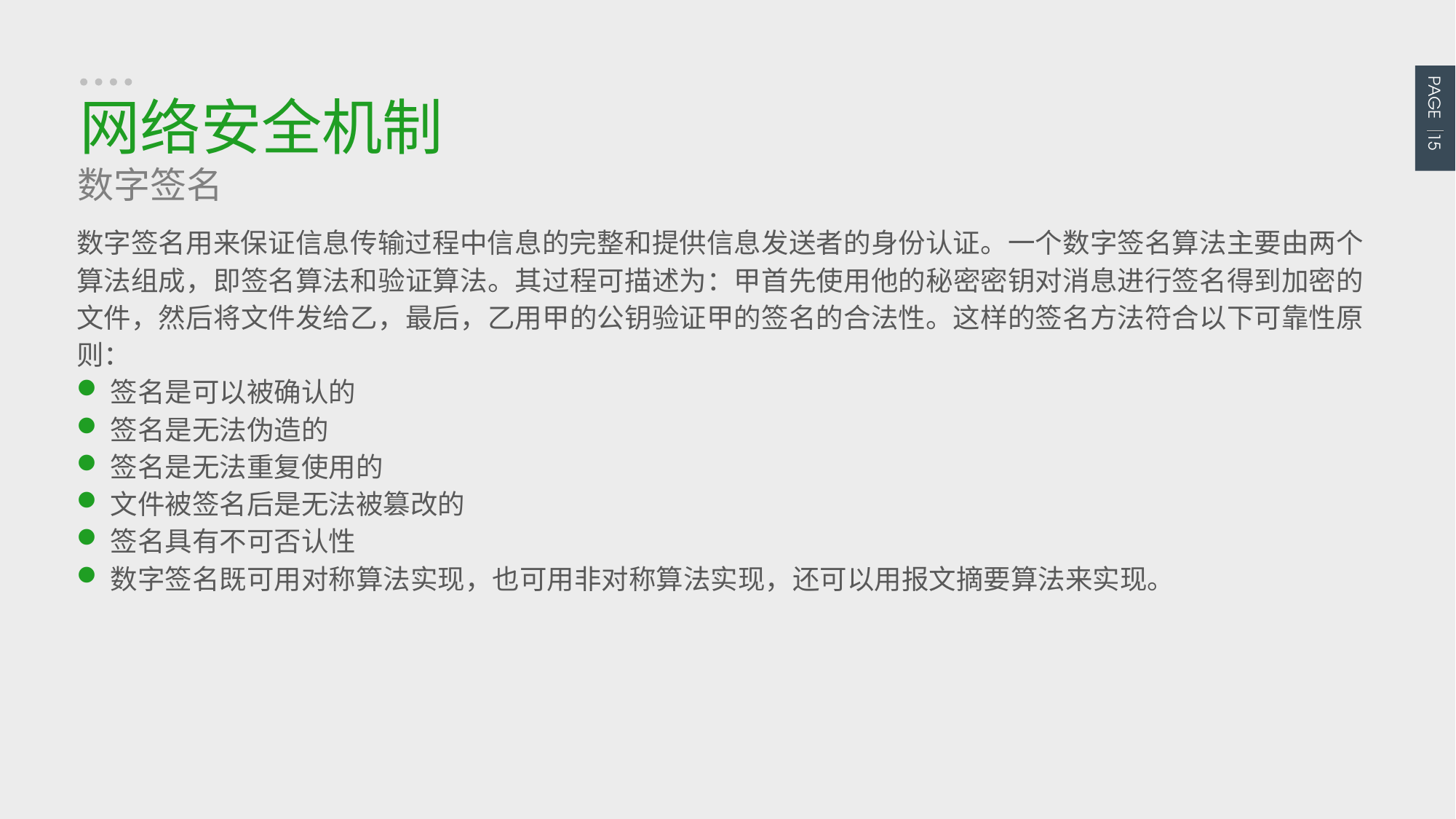

PAGE   15
网络安全机制
数字签名
数字签名用来保证信息传输过程中信息的完整和提供信息发送者的身份认证。一个数字签名算法主要由两个算法组成，即签名算法和验证算法。其过程可描述为：甲首先使用他的秘密密钥对消息进行签名得到加密的文件，然后将文件发给乙，最后，乙用甲的公钥验证甲的签名的合法性。这样的签名方法符合以下可靠性原则：
签名是可以被确认的
签名是无法伪造的
签名是无法重复使用的
文件被签名后是无法被篡改的
签名具有不可否认性
数字签名既可用对称算法实现，也可用非对称算法实现，还可以用报文摘要算法来实现。